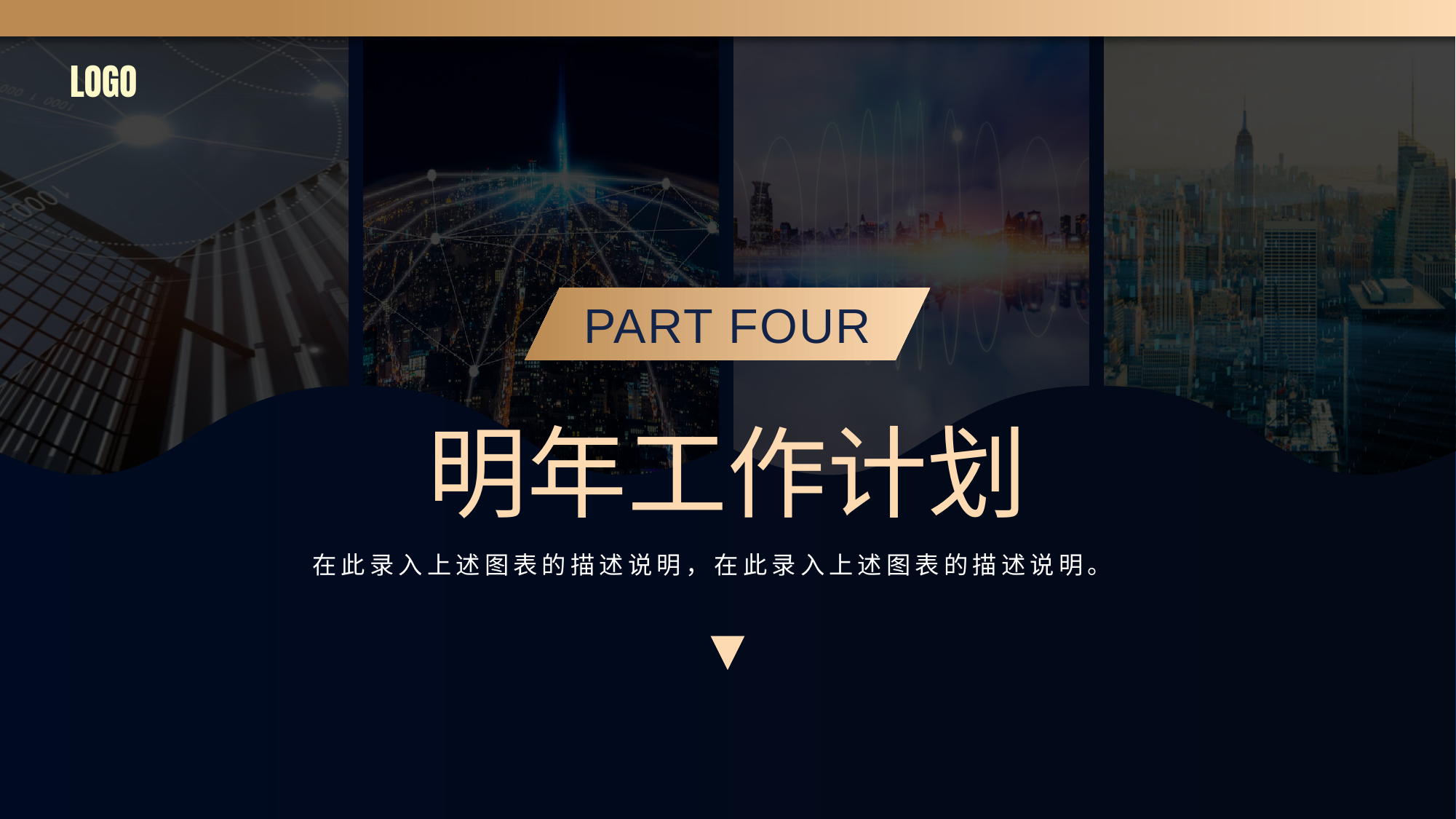

LOGO

PART FOUR
明年工作计划
在此录入上述图表的描述说明，在此录入上述图表的描述说明。